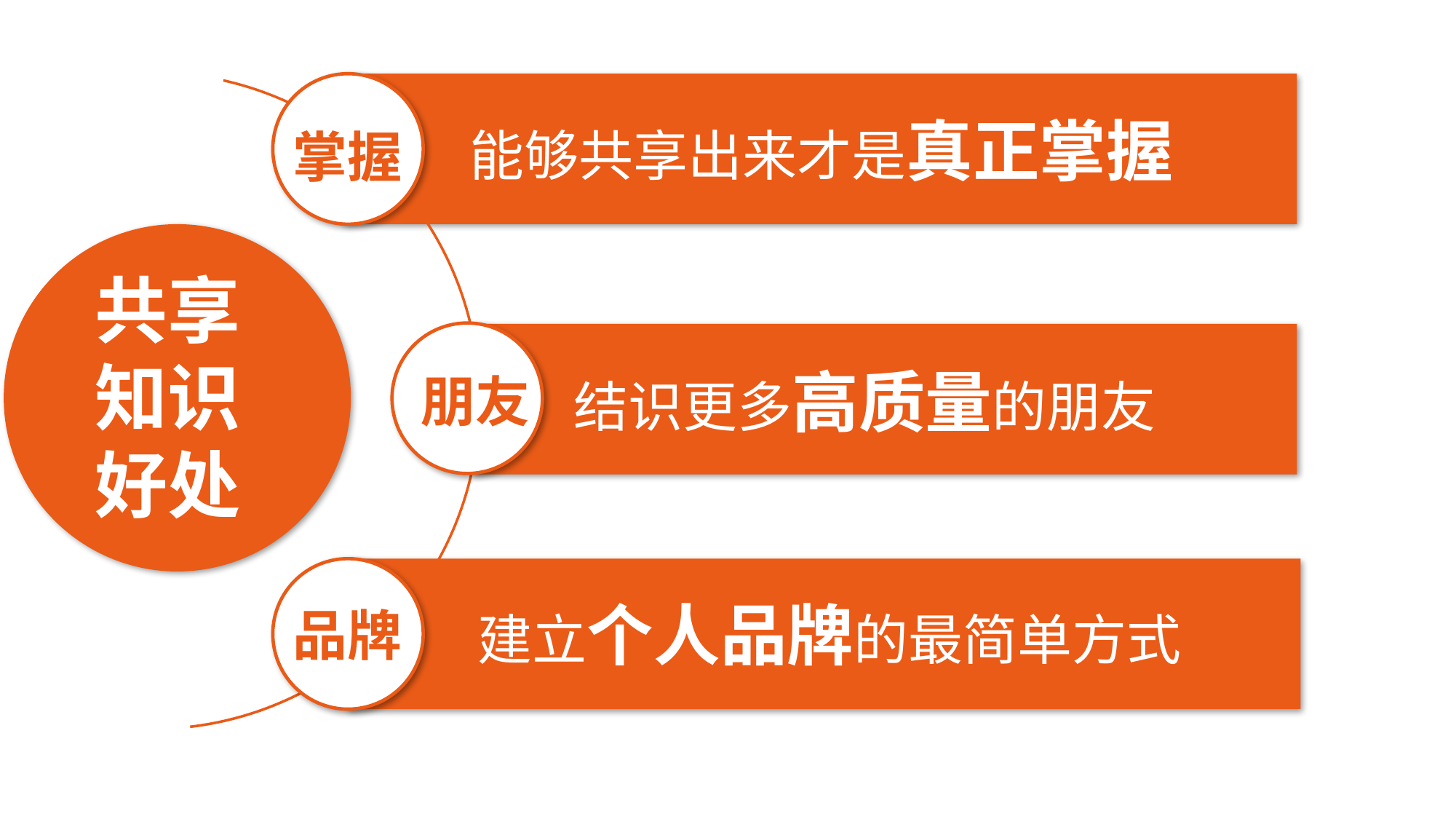

能够共享出来才是真正掌握
掌握

共享知识好处

结识更多高质量的朋友
朋友

建立个人品牌的最简单方式

品牌